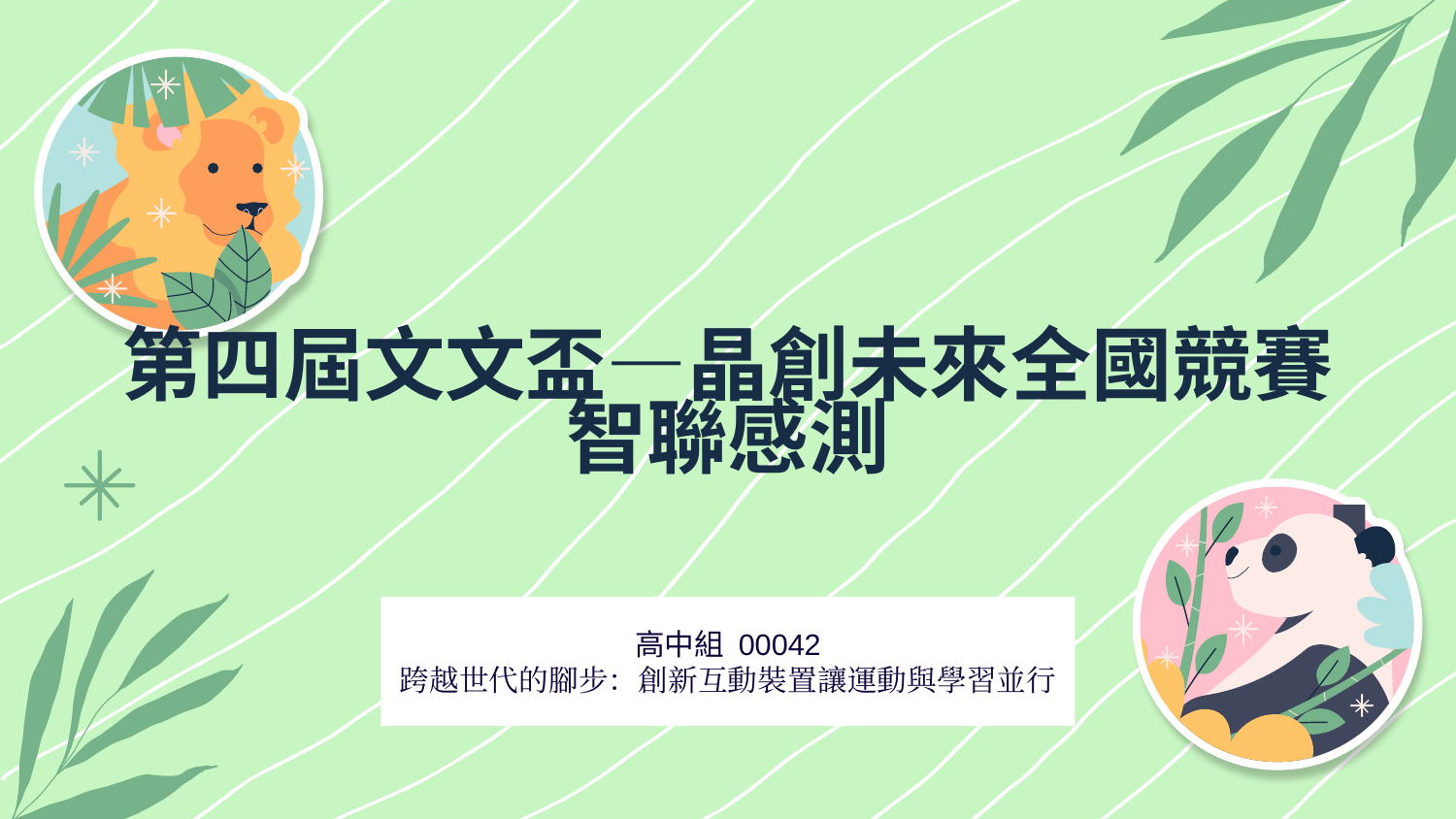

# 第四屆文文盃—晶創未來全國競賽
智聯感測

高中組 00042
跨越世代的腳步：創新互動裝置讓運動與學習並行